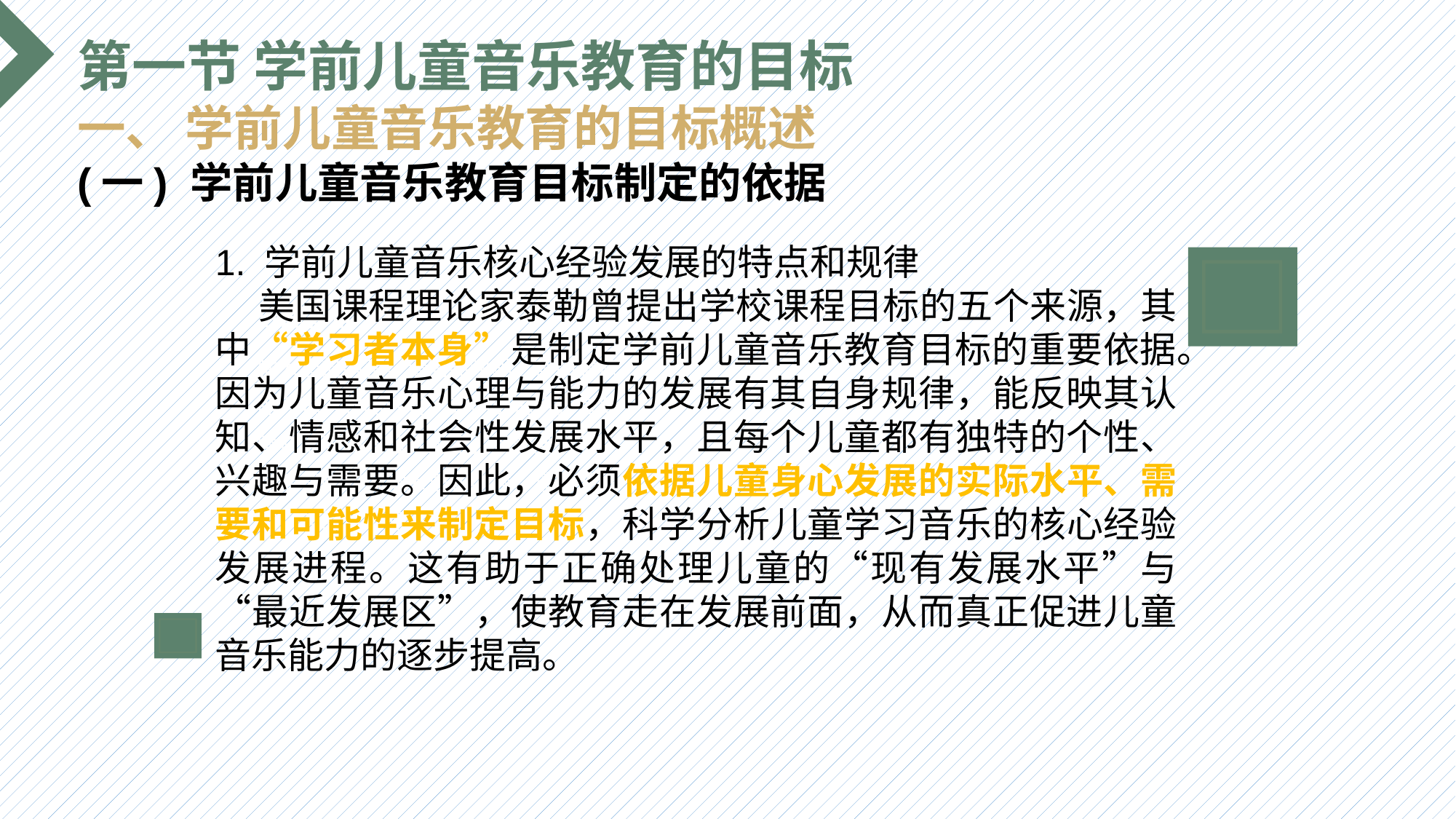

第一节 学前儿童音乐教育的目标
一、 学前儿童音乐教育的目标概述
(一) 学前儿童音乐教育目标制定的依据

1. 学前儿童音乐核心经验发展的特点和规律
    美国课程理论家泰勒曾提出学校课程目标的五个来源，其中“学习者本身”是制定学前儿童音乐教育目标的重要依据。因为儿童音乐心理与能力的发展有其自身规律，能反映其认知、情感和社会性发展水平，且每个儿童都有独特的个性、兴趣与需要。因此，必须依据儿童身心发展的实际水平、需要和可能性来制定目标，科学分析儿童学习音乐的核心经验发展进程。这有助于正确处理儿童的“现有发展水平”与“最近发展区”，使教育走在发展前面，从而真正促进儿童音乐能力的逐步提高。

选题背景
输入您的内容，请简要说明，言简意赅即可输入您的内容，请简要说明，言简意赅即可输入您的内容，请简要说明，言简意赅即可输入您的内容，请简要说明，言简意赅即可